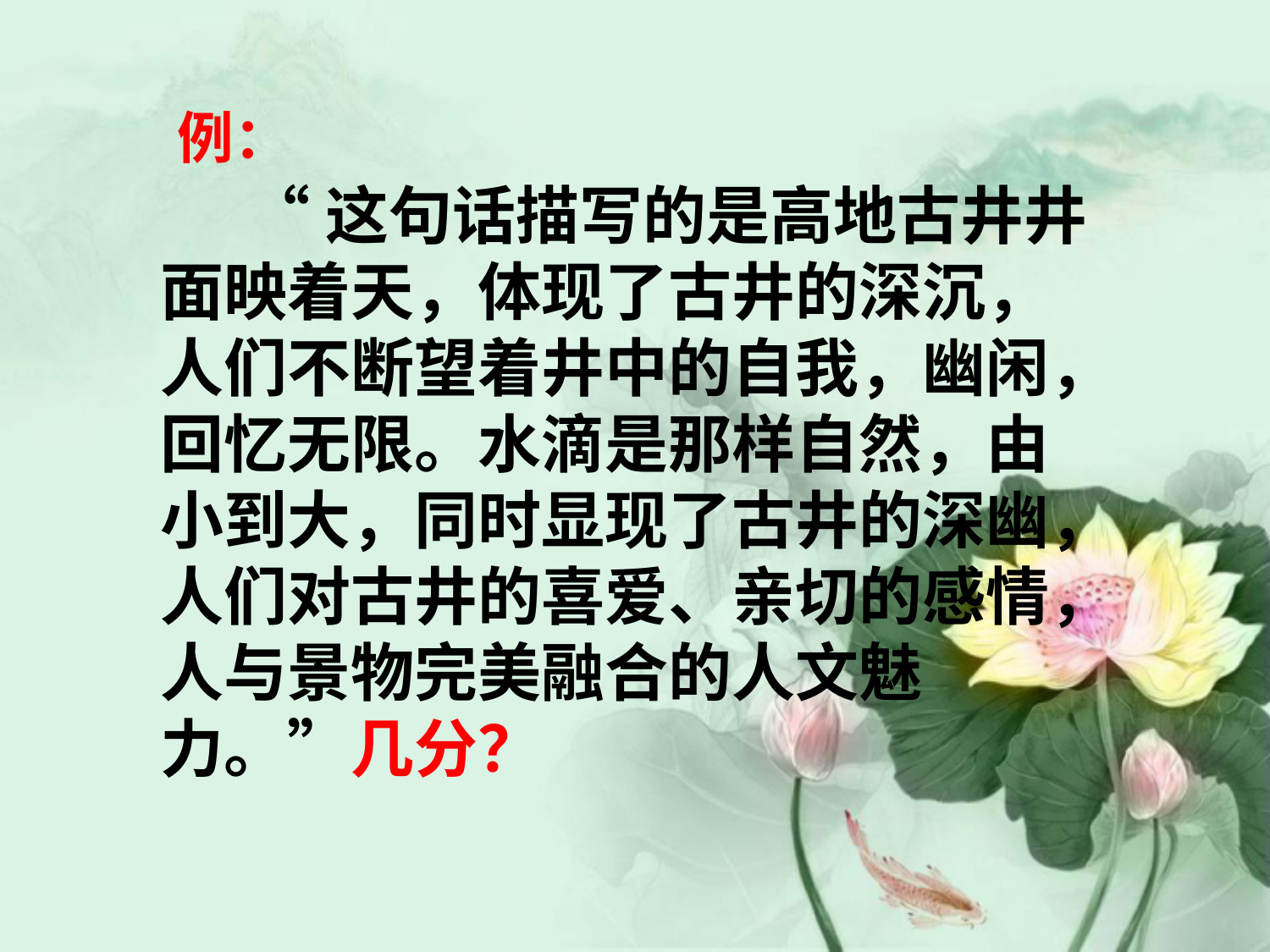

例：

      “这句话描写的是高地古井井面映着天，体现了古井的深沉，人们不断望着井中的自我，幽闲，回忆无限。水滴是那样自然，由小到大，同时显现了古井的深幽，人们对古井的喜爱、亲切的感情，人与景物完美融合的人文魅力。”几分？